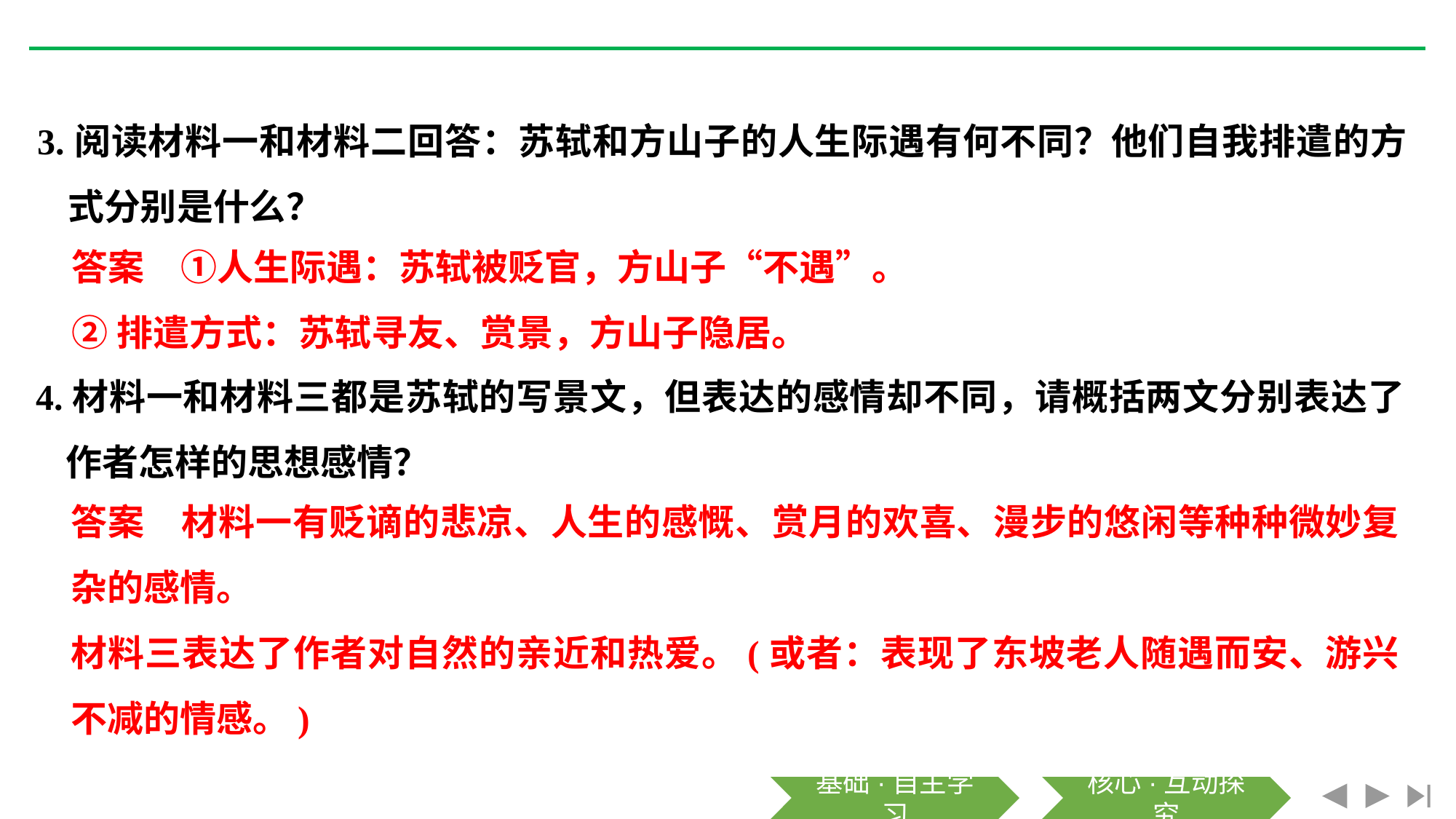

3.阅读材料一和材料二回答：苏轼和方山子的人生际遇有何不同？他们自我排遣的方式分别是什么？
答案　①人生际遇：苏轼被贬官，方山子“不遇”。
②排遣方式：苏轼寻友、赏景，方山子隐居。
4.材料一和材料三都是苏轼的写景文，但表达的感情却不同，请概括两文分别表达了作者怎样的思想感情？
答案　材料一有贬谪的悲凉、人生的感慨、赏月的欢喜、漫步的悠闲等种种微妙复杂的感情。
材料三表达了作者对自然的亲近和热爱。(或者：表现了东坡老人随遇而安、游兴不减的情感。)